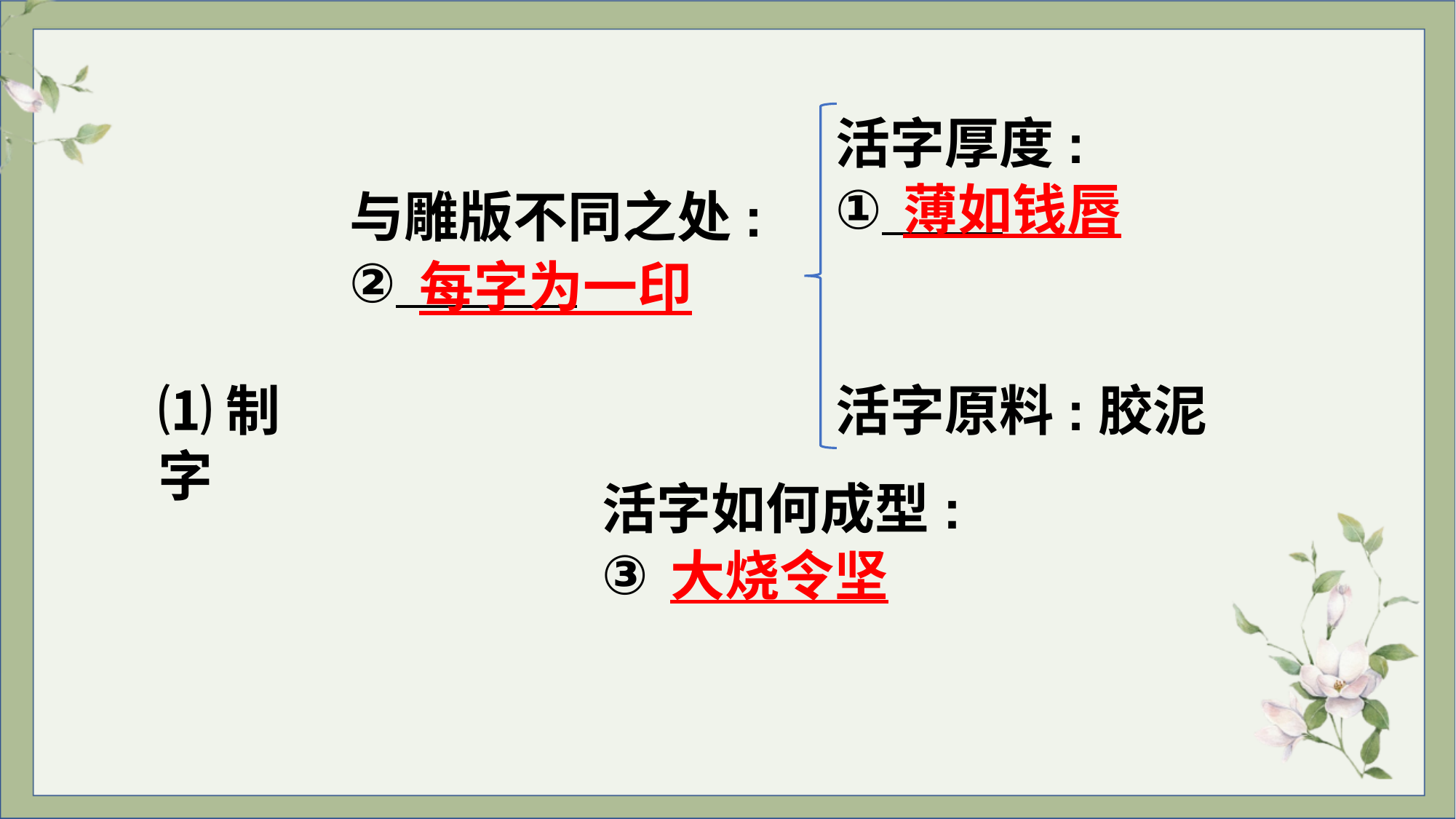

活字厚度:
①
薄如钱唇
与雕版不同之处:
②
每字为一印
⑴制字
活字原料:胶泥
活字如何成型:
③
大烧令坚